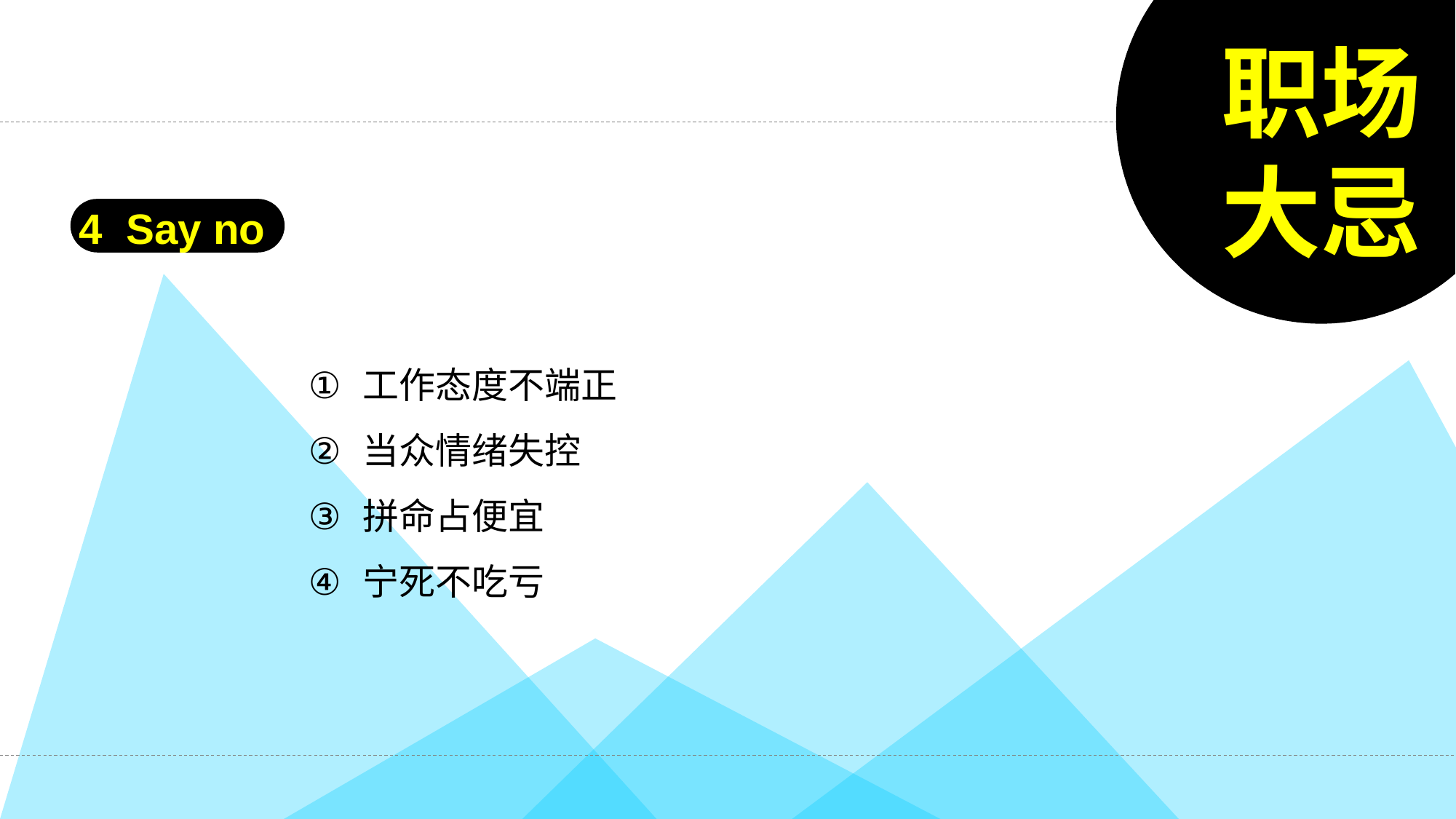

职场
大忌
4  Say no

工作态度不端正
当众情绪失控
拼命占便宜
宁死不吃亏